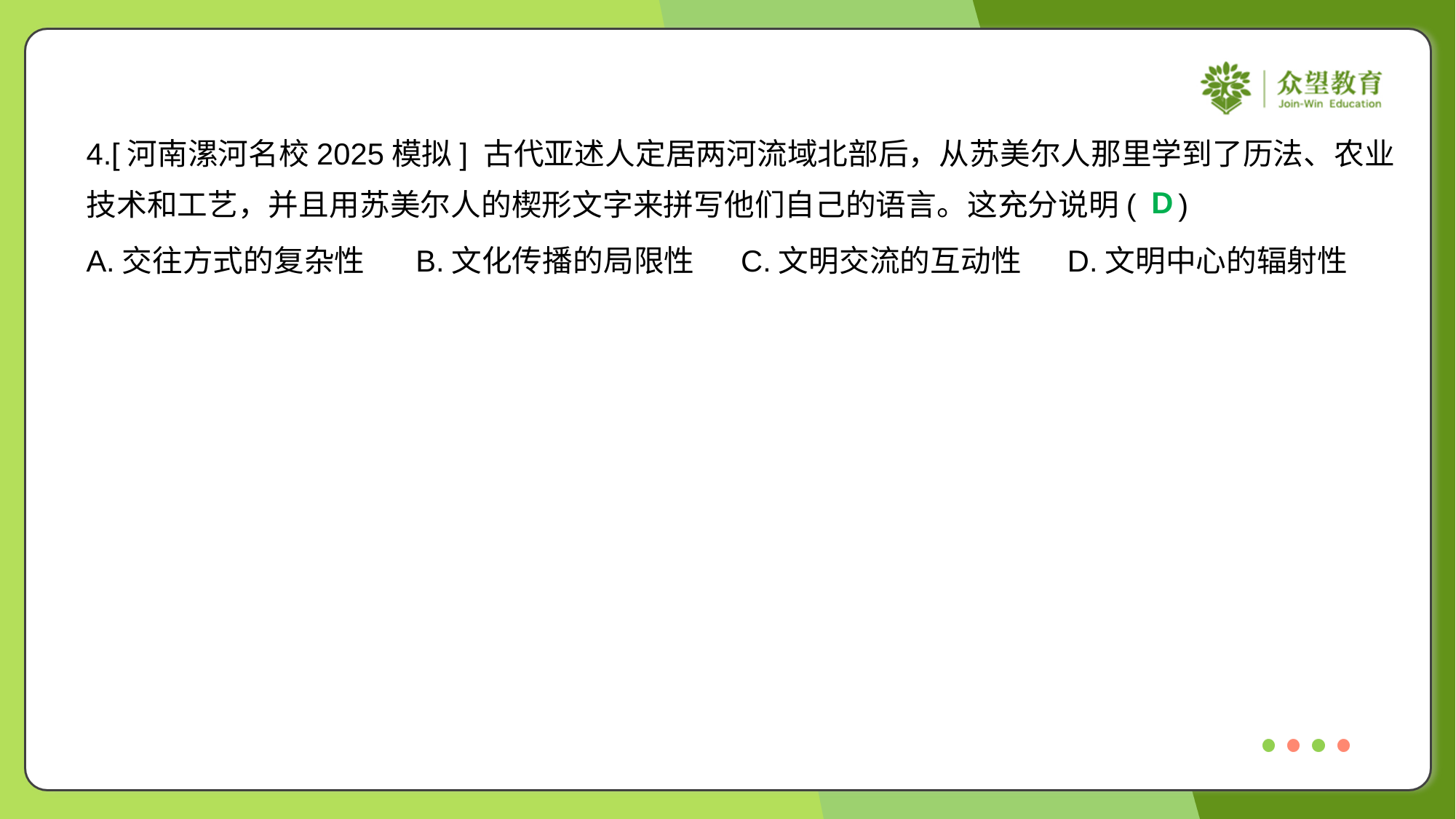

4.[河南漯河名校2025模拟] 古代亚述人定居两河流域北部后，从苏美尔人那里学到了历法、农业
技术和工艺，并且用苏美尔人的楔形文字来拼写他们自己的语言。这充分说明(     )
D
A.交往方式的复杂性	B.文化传播的局限性	C.文明交流的互动性	D.文明中心的辐射性